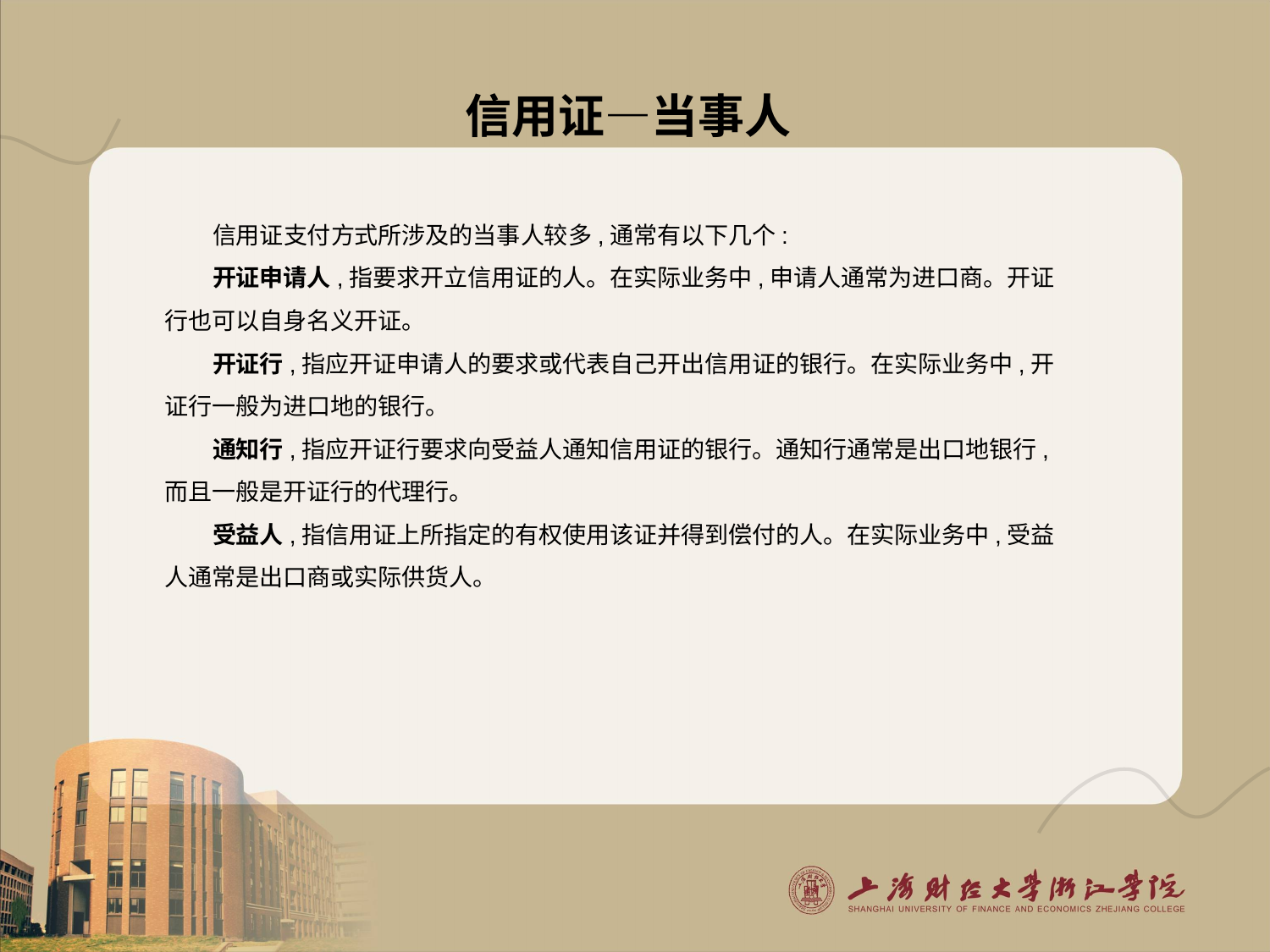

# 信用证—当事人
信用证支付方式所涉及的当事人较多,通常有以下几个:
开证申请人,指要求开立信用证的人。在实际业务中,申请人通常为进口商。开证行也可以自身名义开证。
开证行,指应开证申请人的要求或代表自己开出信用证的银行。在实际业务中,开证行一般为进口地的银行。
通知行,指应开证行要求向受益人通知信用证的银行。通知行通常是出口地银行,而且一般是开证行的代理行。
受益人,指信用证上所指定的有权使用该证并得到偿付的人。在实际业务中,受益人通常是出口商或实际供货人。